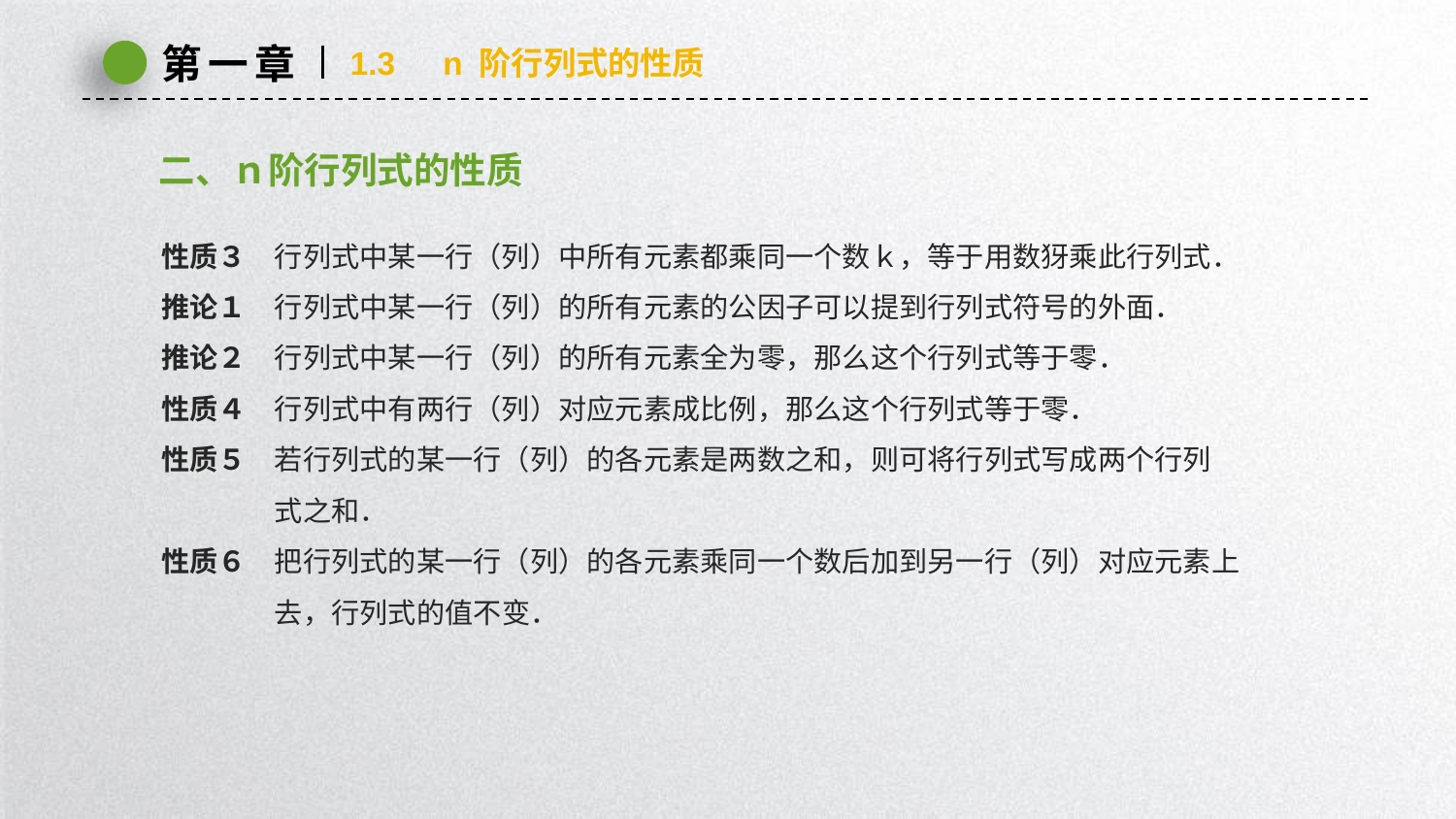

第一章
1.3　n 阶行列式的性质

二、ｎ阶行列式的性质
性质３　行列式中某一行（列）中所有元素都乘同一个数ｋ，等于用数犽乘此行列式．
推论１　行列式中某一行（列）的所有元素的公因子可以提到行列式符号的外面．
推论２　行列式中某一行（列）的所有元素全为零，那么这个行列式等于零．
性质４　行列式中有两行（列）对应元素成比例，那么这个行列式等于零．
性质５　若行列式的某一行（列）的各元素是两数之和，则可将行列式写成两个行列
　　　　式之和．
性质６　把行列式的某一行（列）的各元素乘同一个数后加到另一行（列）对应元素上
　　　　去，行列式的值不变．